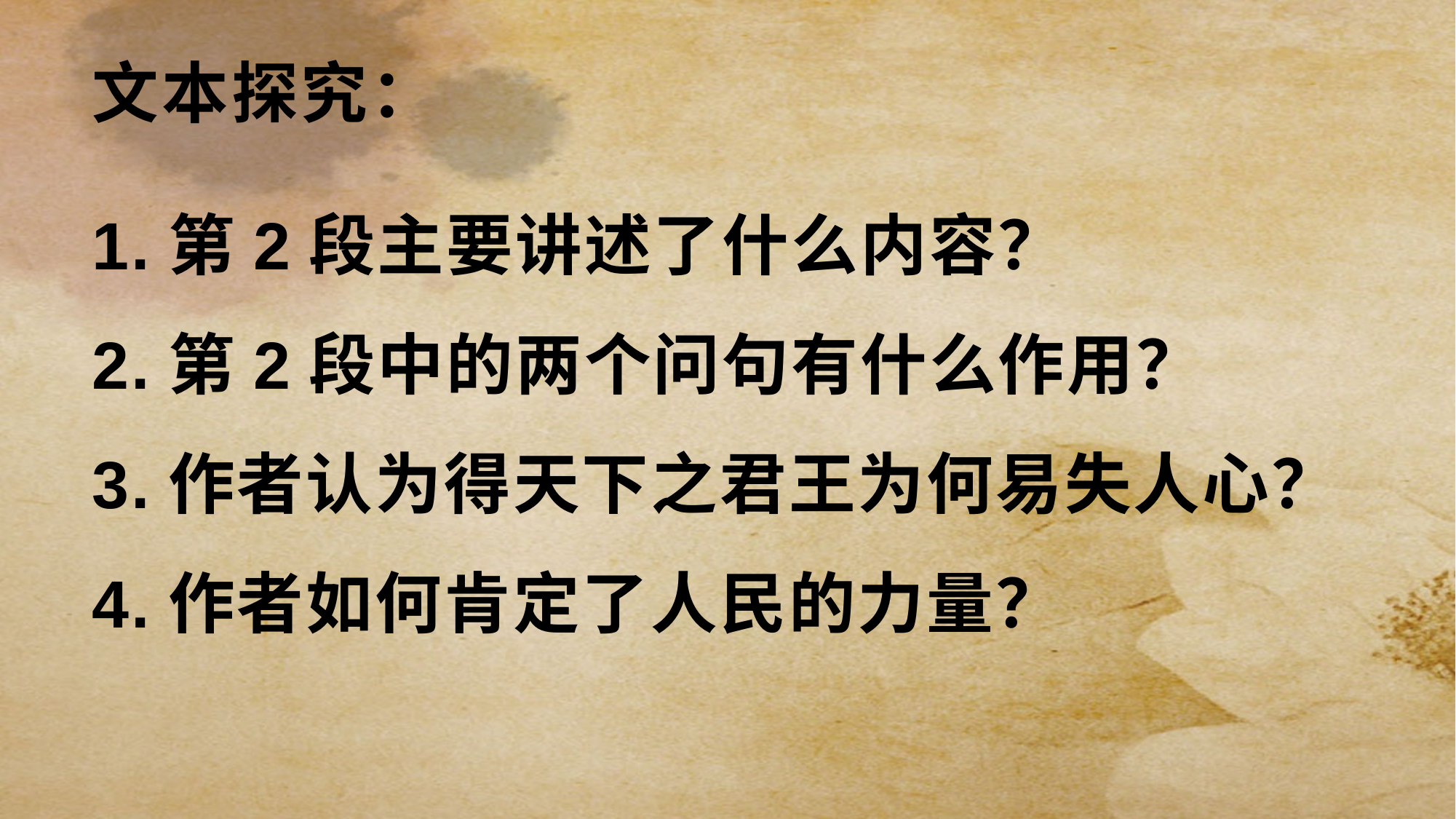

# 文本探究：
1.第2段主要讲述了什么内容？
2.第2段中的两个问句有什么作用？
3.作者认为得天下之君王为何易失人心？
4.作者如何肯定了人民的力量？